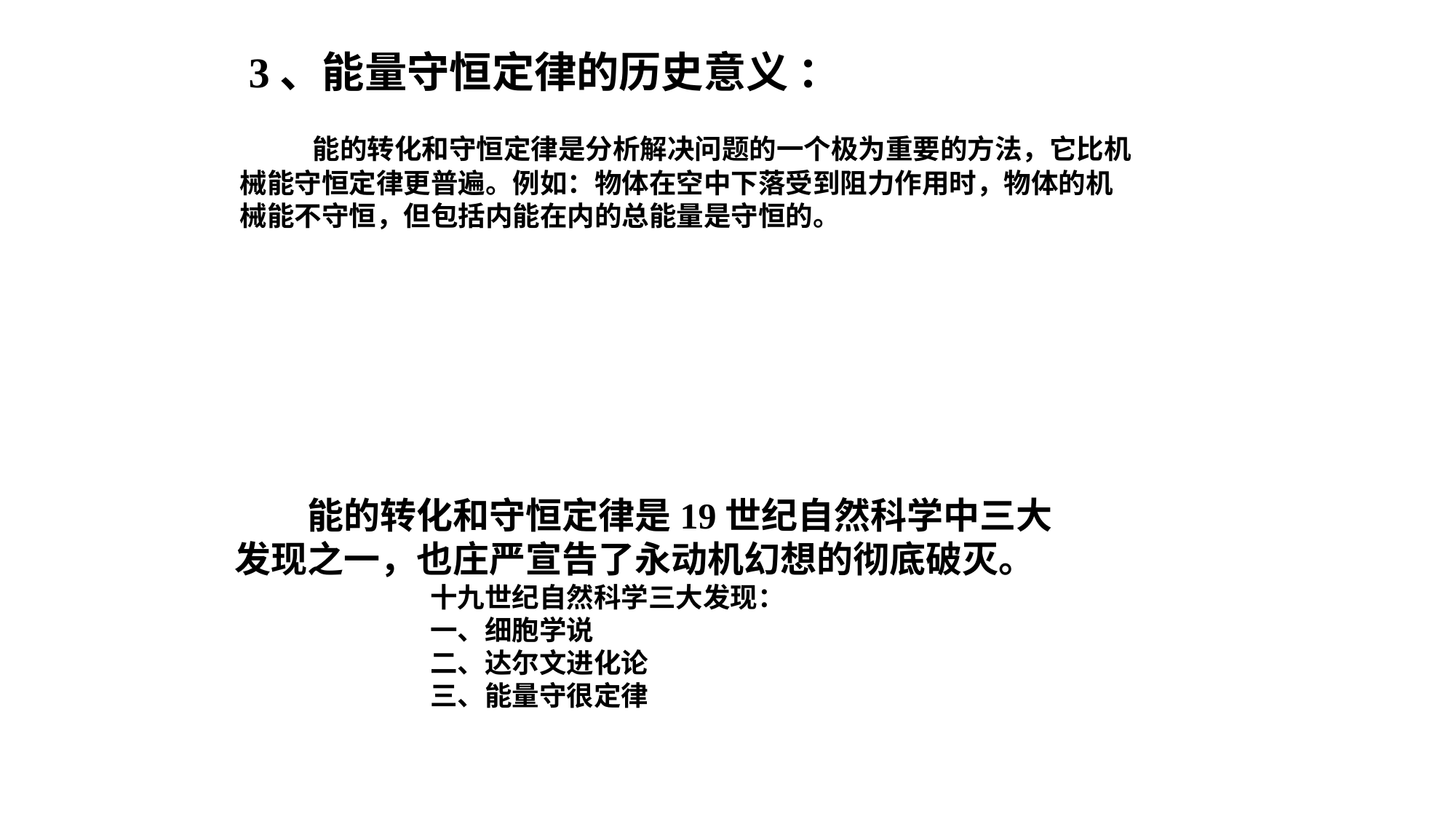

3、能量守恒定律的历史意义 ：
　　能的转化和守恒定律是分析解决问题的一个极为重要的方法，它比机械能守恒定律更普遍。例如：物体在空中下落受到阻力作用时，物体的机械能不守恒，但包括内能在内的总能量是守恒的。
　　能的转化和守恒定律是19世纪自然科学中三大发现之一，也庄严宣告了永动机幻想的彻底破灭。
十九世纪自然科学三大发现：
一、细胞学说
二、达尔文进化论
三、能量守很定律